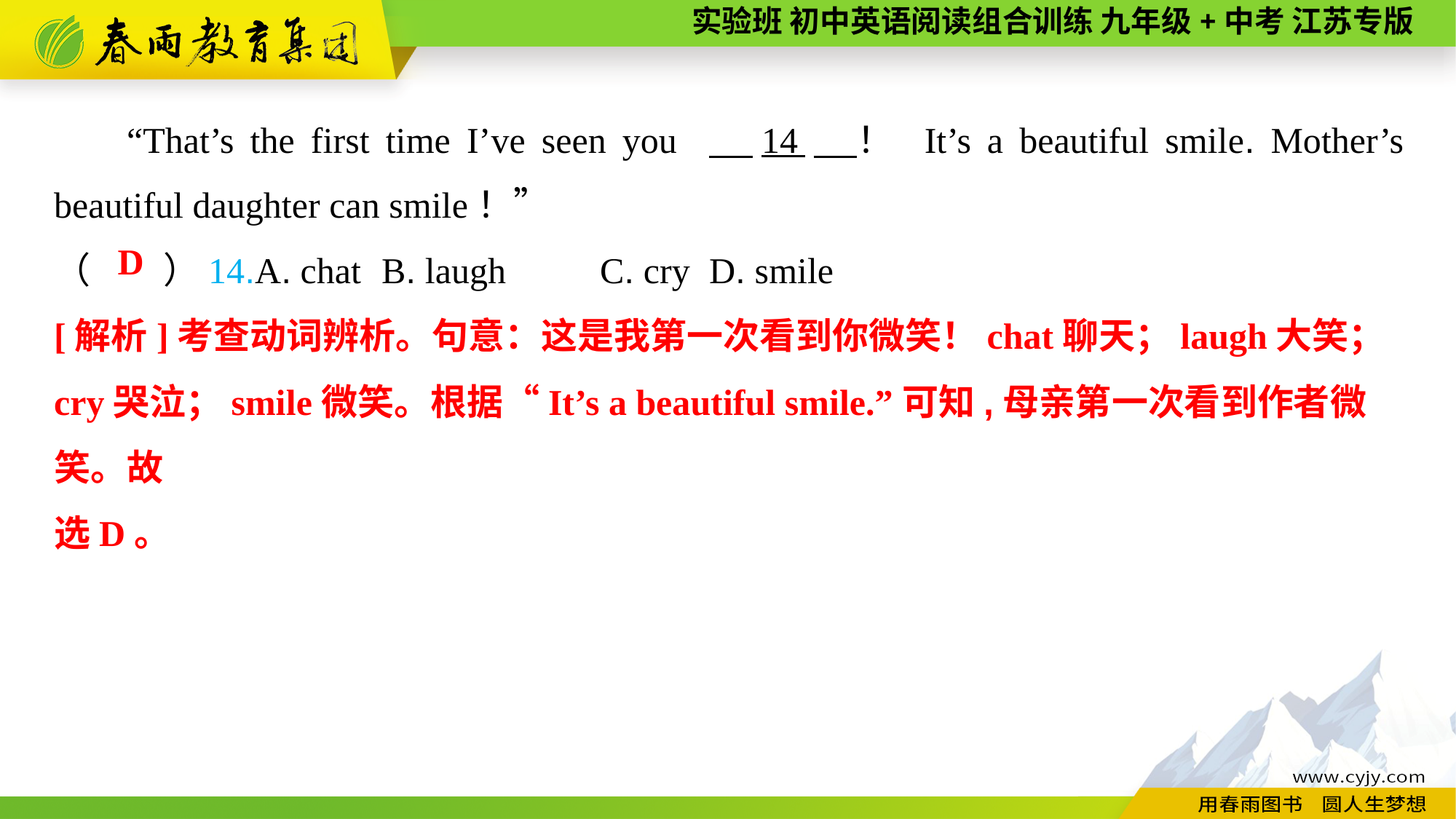

“That’s the first time I’ve seen you 　14　！ It’s a beautiful smile. Mother’s beautiful daughter can smile！”
（　　）14.A. chat	B. laugh	C. cry	D. smile
D
[解析]考查动词辨析。句意：这是我第一次看到你微笑！chat聊天；laugh大笑；cry哭泣；smile微笑。根据“It’s a beautiful smile.”可知,母亲第一次看到作者微笑。故
选D。